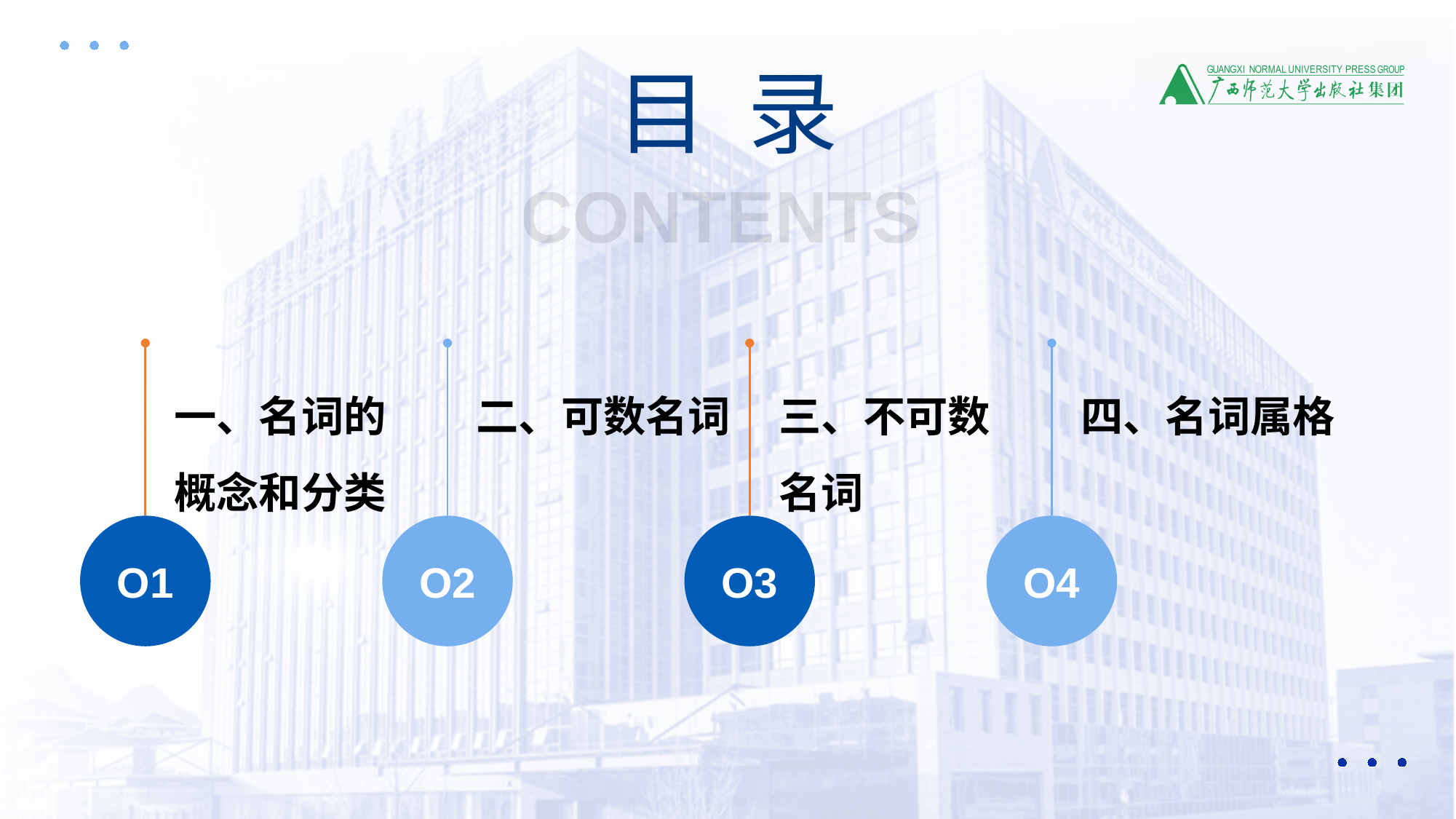

目  录
CONTENTS
一、名词的概念和分类
二、可数名词
三、不可数
名词
四、名词属格
O1
O2
O3
O4